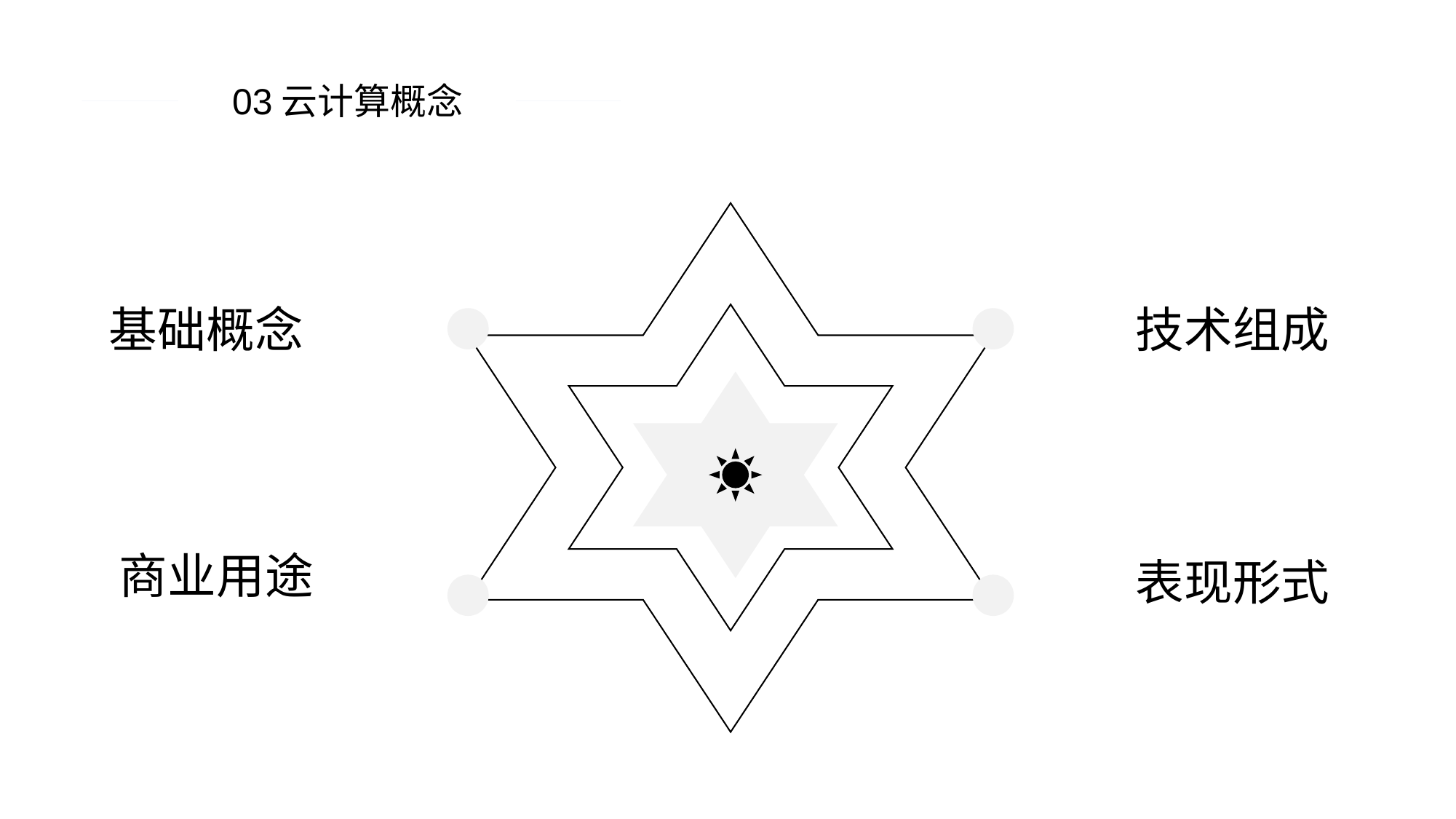

03云计算概念

基础概念
技术组成

商业用途
表现形式

PPT模板 http://www.1ppt.com/moban/